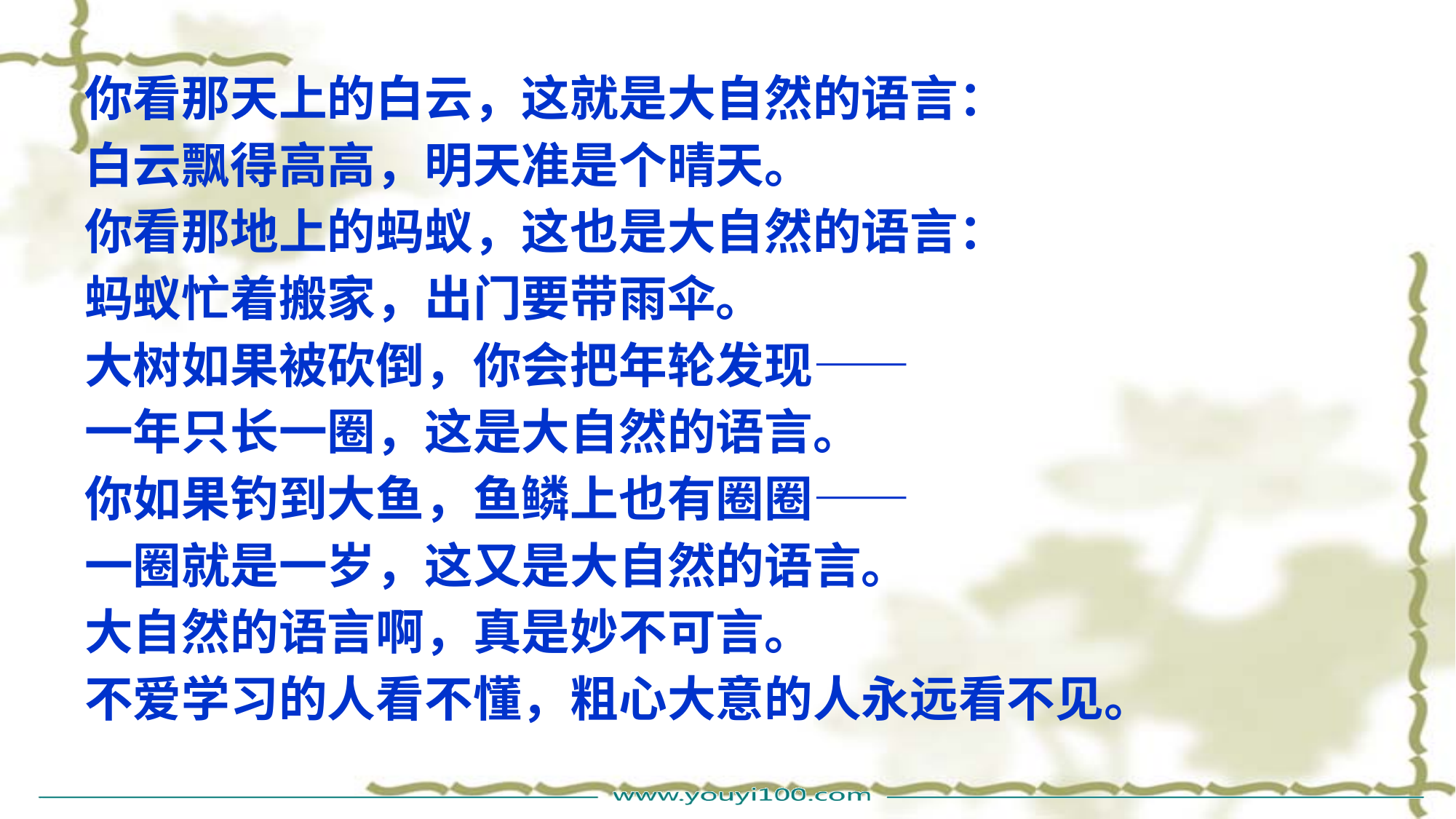

你看那天上的白云，这就是大自然的语言：
白云飘得高高，明天准是个晴天。
你看那地上的蚂蚁，这也是大自然的语言：
蚂蚁忙着搬家，出门要带雨伞。
大树如果被砍倒，你会把年轮发现——
一年只长一圈，这是大自然的语言。
你如果钓到大鱼，鱼鳞上也有圈圈——
一圈就是一岁，这又是大自然的语言。
大自然的语言啊，真是妙不可言。
不爱学习的人看不懂，粗心大意的人永远看不见。